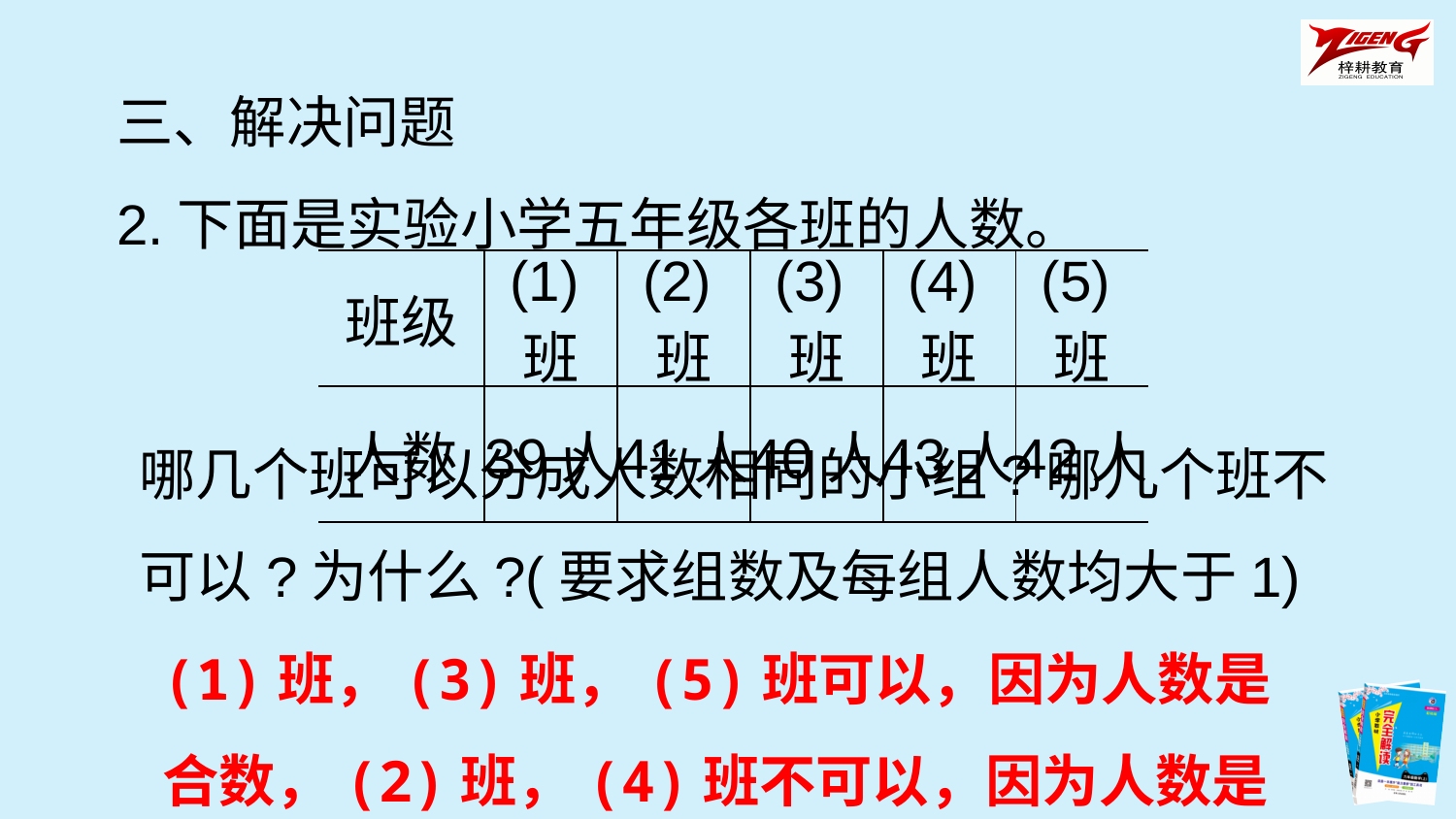

三、解决问题
2.下面是实验小学五年级各班的人数。
| 班级 | (1)班 | (2)班 | (3)班 | (4)班 | (5)班 |
| --- | --- | --- | --- | --- | --- |
| 人数 | 39人 | 41人 | 40人 | 43人 | 42人 |
哪几个班可以分成人数相同的小组?哪几个班不可以?为什么?(要求组数及每组人数均大于1)
(1)班，(3)班，(5)班可以，因为人数是合数，(2)班，(4)班不可以，因为人数是质数。